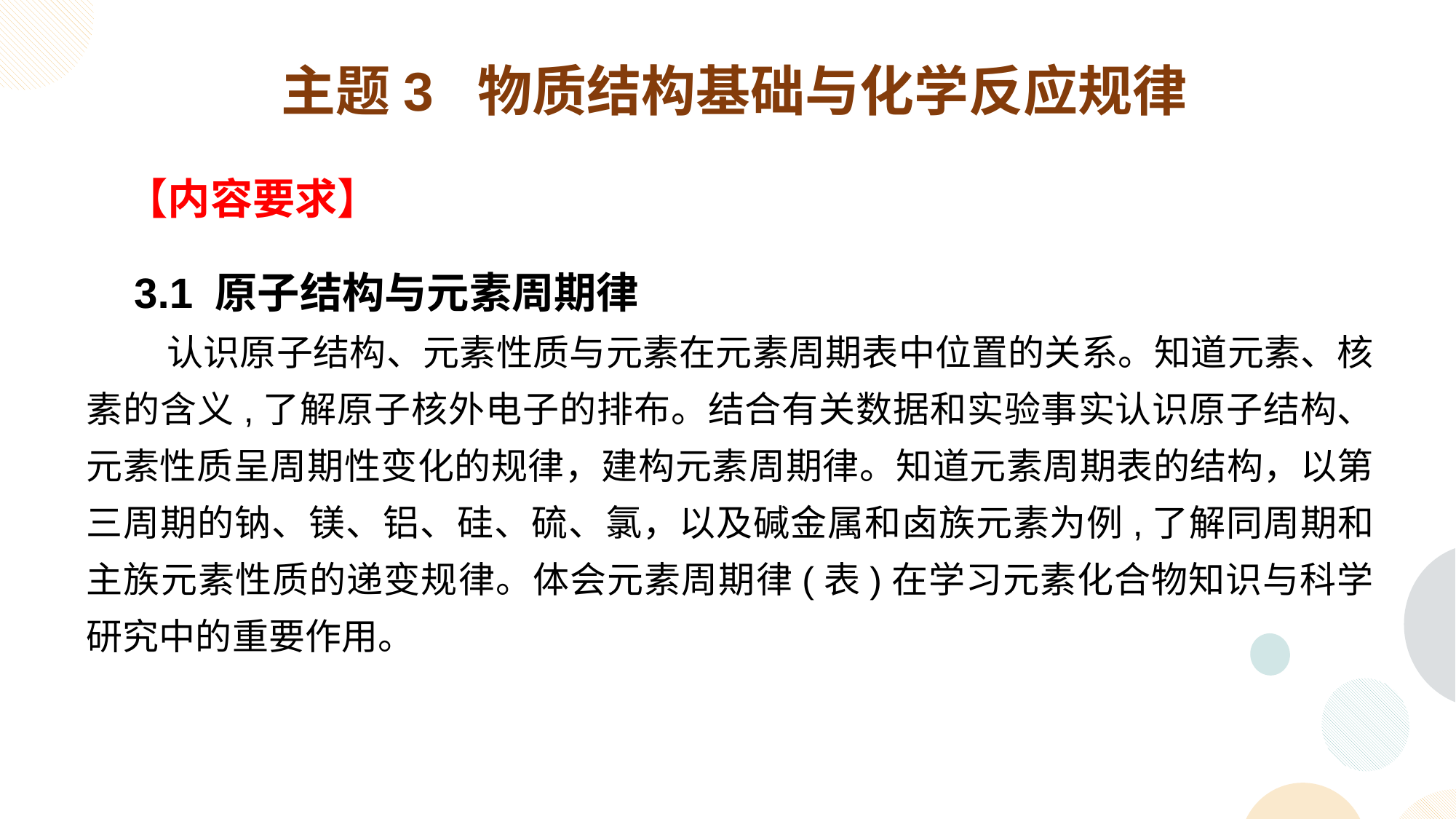

主题3  物质结构基础与化学反应规律
   【内容要求】
    3.1 原子结构与元素周期律
 认识原子结构、元素性质与元素在元素周期表中位置的关系。知道元素、核素的含义,了解原子核外电子的排布。结合有关数据和实验事实认识原子结构、元素性质呈周期性变化的规律，建构元素周期律。知道元素周期表的结构，以第三周期的钠、镁、铝、硅、硫、氯，以及碱金属和卤族元素为例,了解同周期和主族元素性质的递变规律。体会元素周期律(表)在学习元素化合物知识与科学研究中的重要作用。